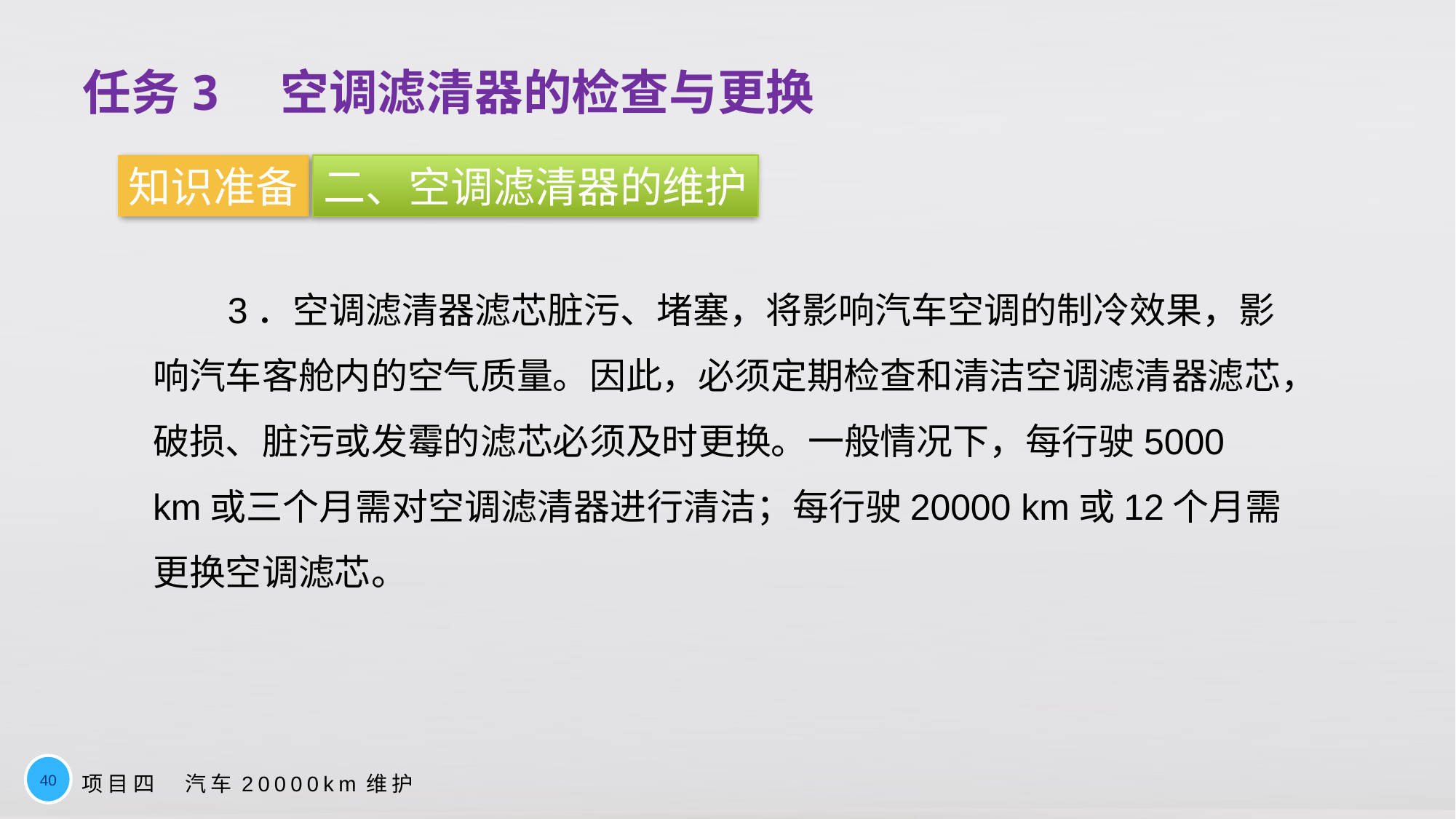

任务3　空调滤清器的检查与更换
知识准备
二、空调滤清器的维护
3．空调滤清器滤芯脏污、堵塞，将影响汽车空调的制冷效果，影响汽车客舱内的空气质量。因此，必须定期检查和清洁空调滤清器滤芯，破损、脏污或发霉的滤芯必须及时更换。一般情况下，每行驶5000 km或三个月需对空调滤清器进行清洁；每行驶20000 km或12个月需更换空调滤芯。
40